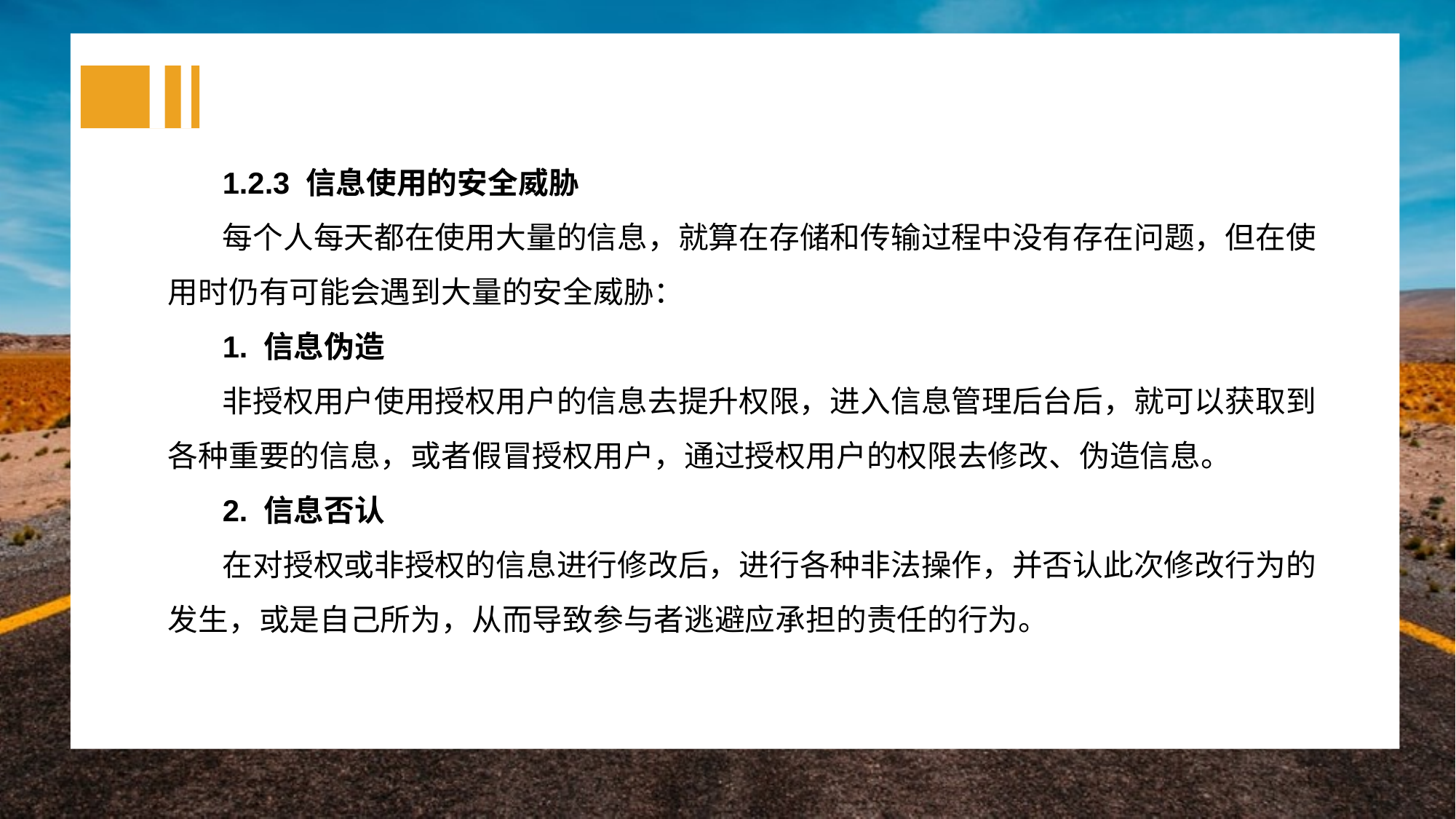

1.2.3 信息使用的安全威胁
每个人每天都在使用大量的信息，就算在存储和传输过程中没有存在问题，但在使用时仍有可能会遇到大量的安全威胁：
1. 信息伪造
非授权用户使用授权用户的信息去提升权限，进入信息管理后台后，就可以获取到各种重要的信息，或者假冒授权用户，通过授权用户的权限去修改、伪造信息。
2. 信息否认
在对授权或非授权的信息进行修改后，进行各种非法操作，并否认此次修改行为的发生，或是自己所为，从而导致参与者逃避应承担的责任的行为。